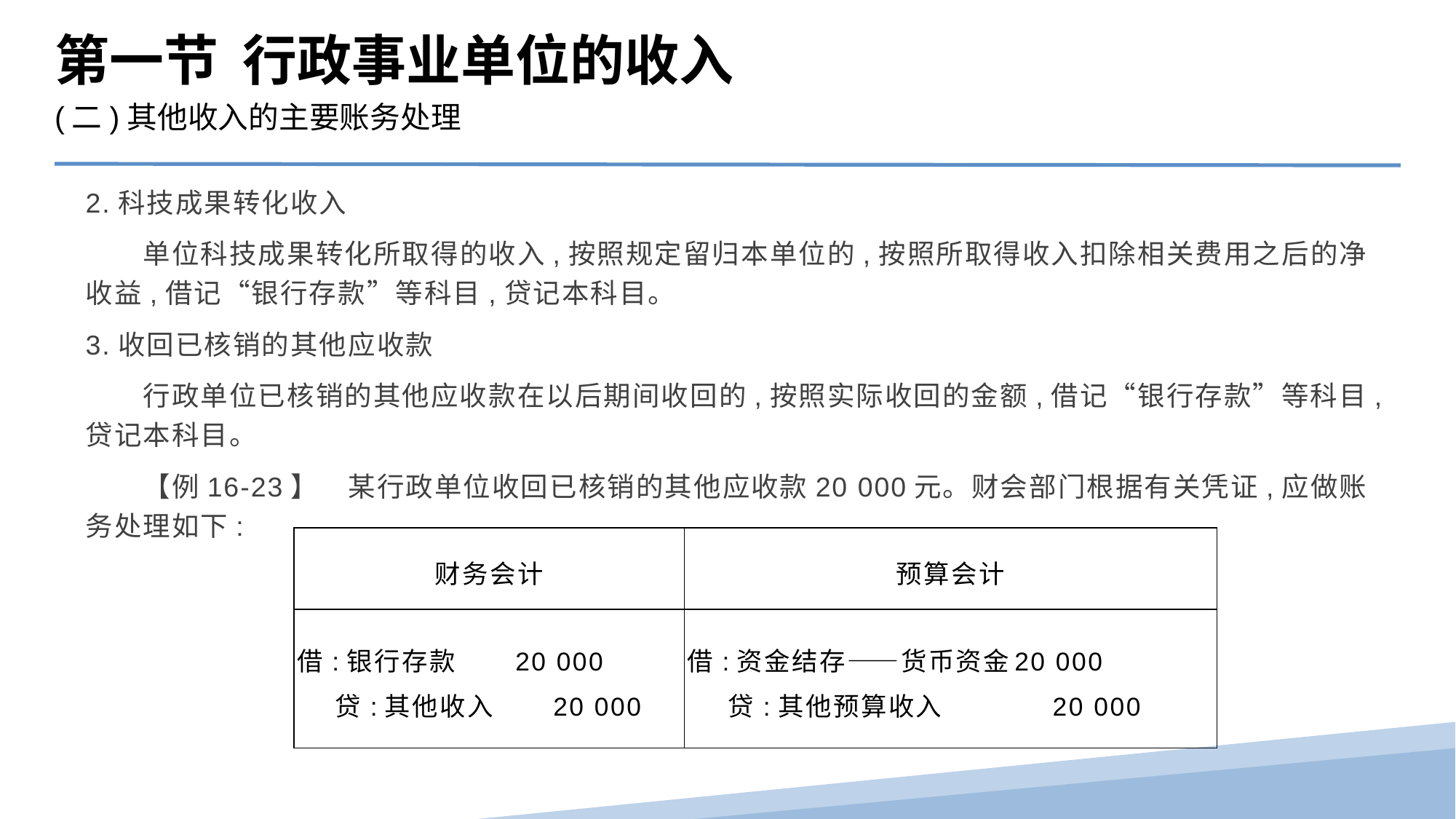

第一节  行政事业单位的收入
(二)其他收入的主要账务处理
2.科技成果转化收入
　　单位科技成果转化所取得的收入,按照规定留归本单位的,按照所取得收入扣除相关费用之后的净收益,借记“银行存款”等科目,贷记本科目。
3.收回已核销的其他应收款
　　行政单位已核销的其他应收款在以后期间收回的,按照实际收回的金额,借记“银行存款”等科目,贷记本科目。
　　【例16-23】　某行政单位收回已核销的其他应收款20 000元。财会部门根据有关凭证,应做账务处理如下:
| 财务会计 | 预算会计 |
| --- | --- |
| 借:银行存款 20 000 贷:其他收入 20 000 | 借:资金结存——货币资金 20 000 贷:其他预算收入 20 000 |